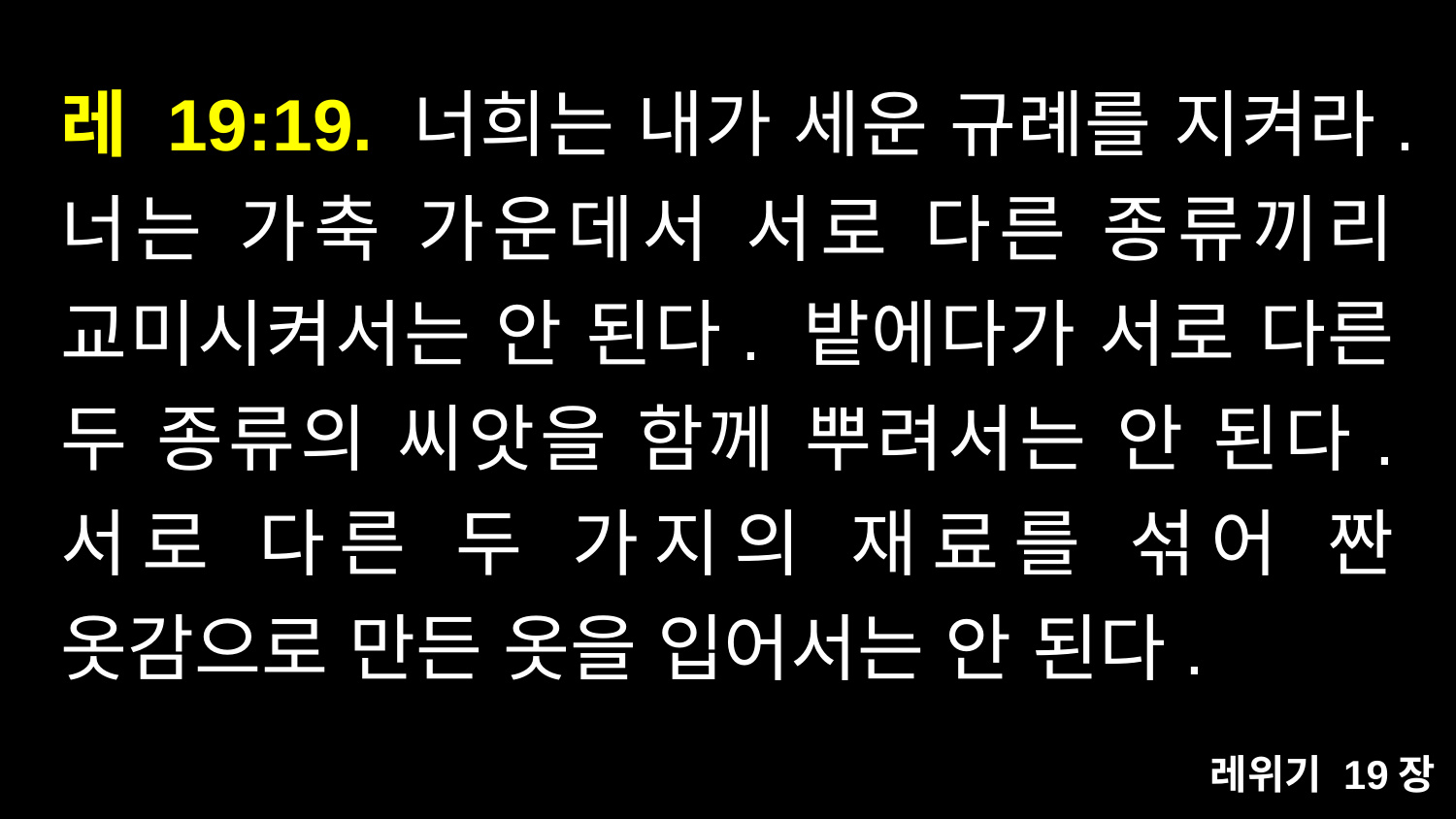

# 레 19:19. 너희는 내가 세운 규례를 지켜라.너는 가축 가운데서 서로 다른 종류끼리 교미시켜서는 안 된다. 밭에다가 서로 다른 두 종류의 씨앗을 함께 뿌려서는 안 된다. 서로 다른 두 가지의 재료를 섞어 짠 옷감으로 만든 옷을 입어서는 안 된다.
레위기 19장